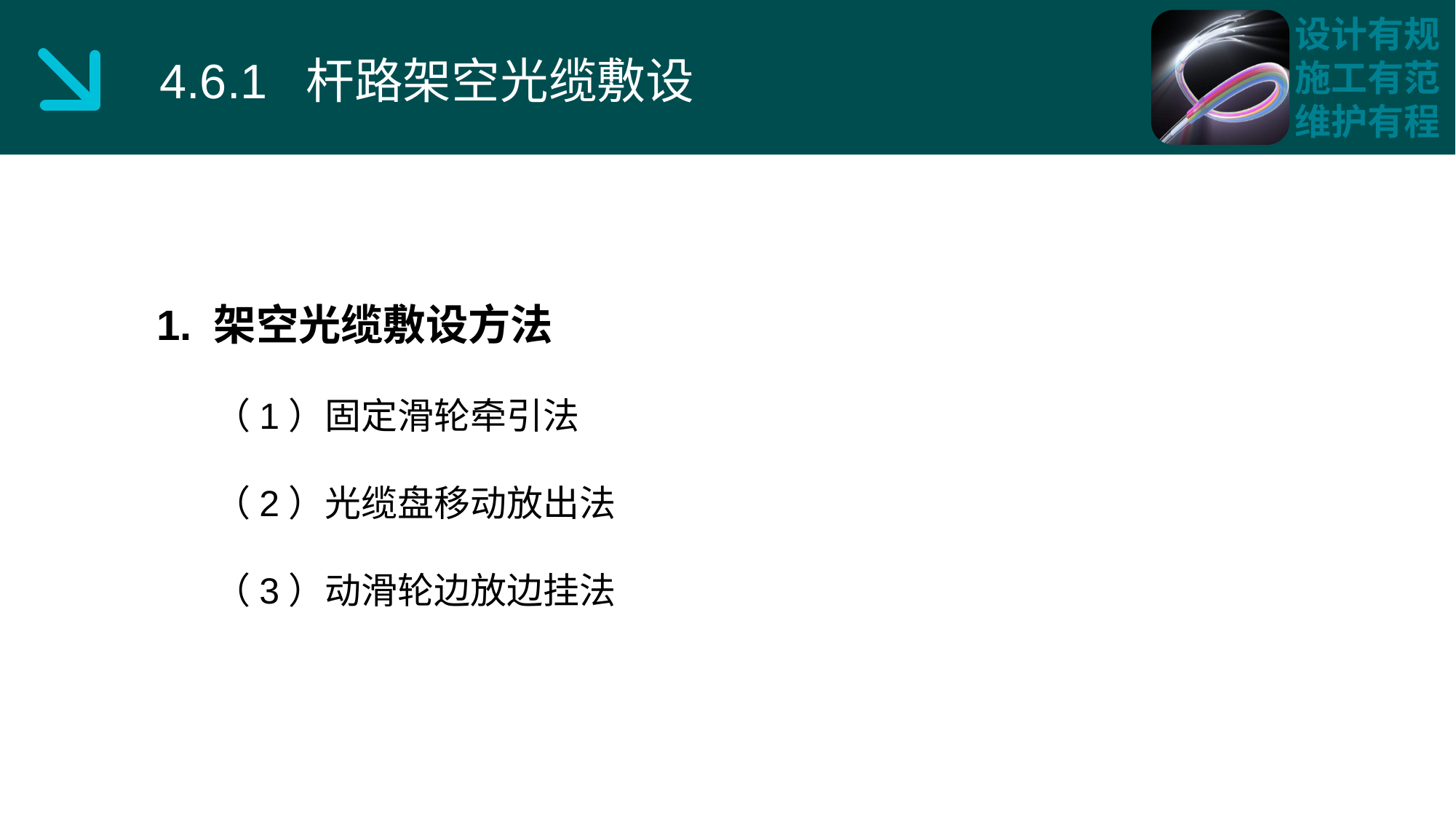

4.6.1  杆路架空光缆敷设

1. 架空光缆敷设方法

      （1）固定滑轮牵引法

      （2）光缆盘移动放出法

      （3）动滑轮边放边挂法